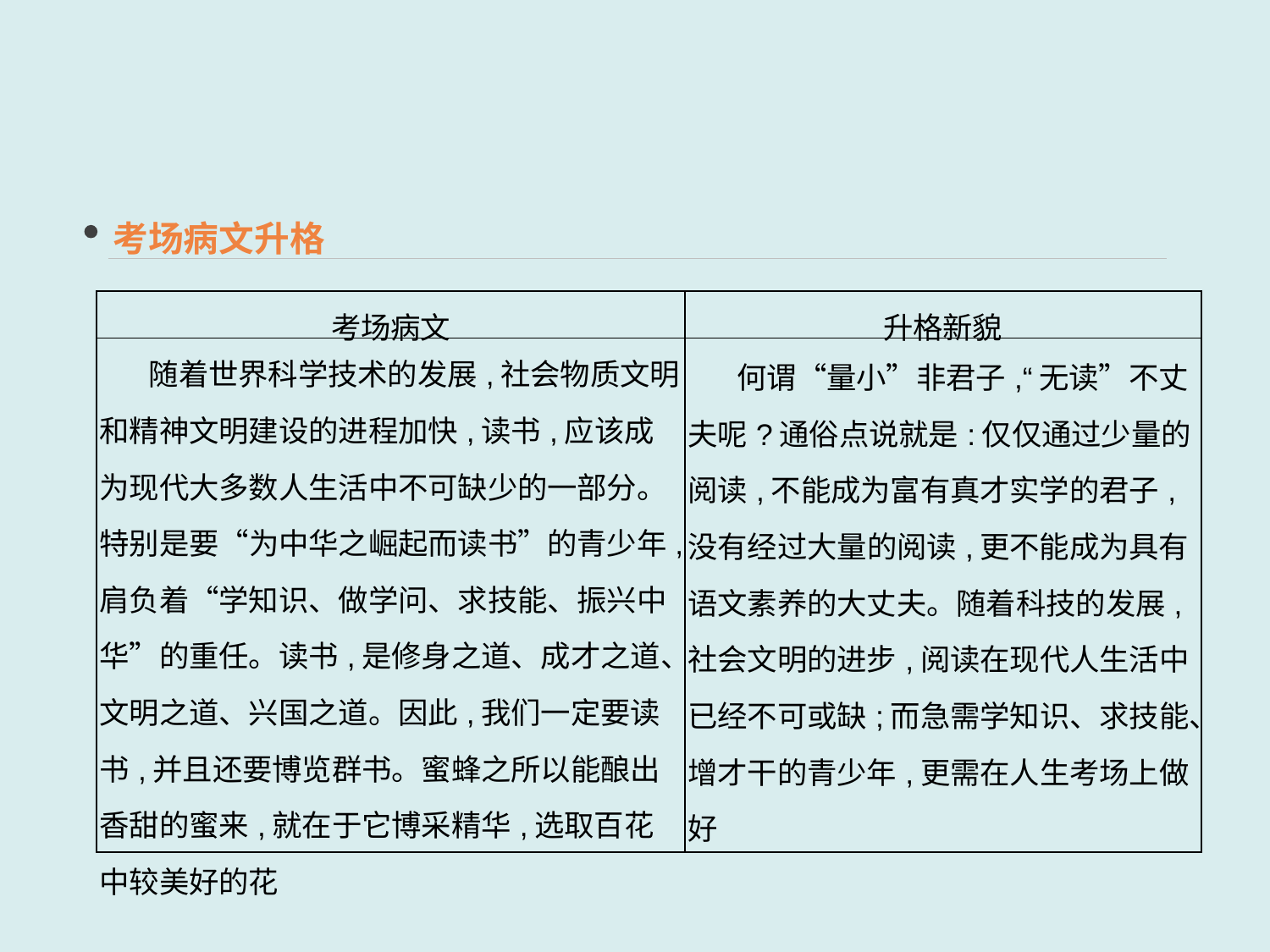

考场病文升格

| 考场病文 | 升格新貌 |
| --- | --- |
| 随着世界科学技术的发展,社会物质文明和精神文明建设的进程加快,读书,应该成为现代大多数人生活中不可缺少的一部分。特别是要“为中华之崛起而读书”的青少年,肩负着“学知识、做学问、求技能、振兴中华”的重任。读书,是修身之道、成才之道、文明之道、兴国之道。因此,我们一定要读书,并且还要博览群书。蜜蜂之所以能酿出香甜的蜜来,就在于它博采精华,选取百花中较美好的花 | 何谓“量小”非君子,“无读”不丈夫呢?通俗点说就是:仅仅通过少量的阅读,不能成为富有真才实学的君子,没有经过大量的阅读,更不能成为具有语文素养的大丈夫。随着科技的发展,社会文明的进步,阅读在现代人生活中已经不可或缺;而急需学知识、求技能、增才干的青少年,更需在人生考场上做好 |